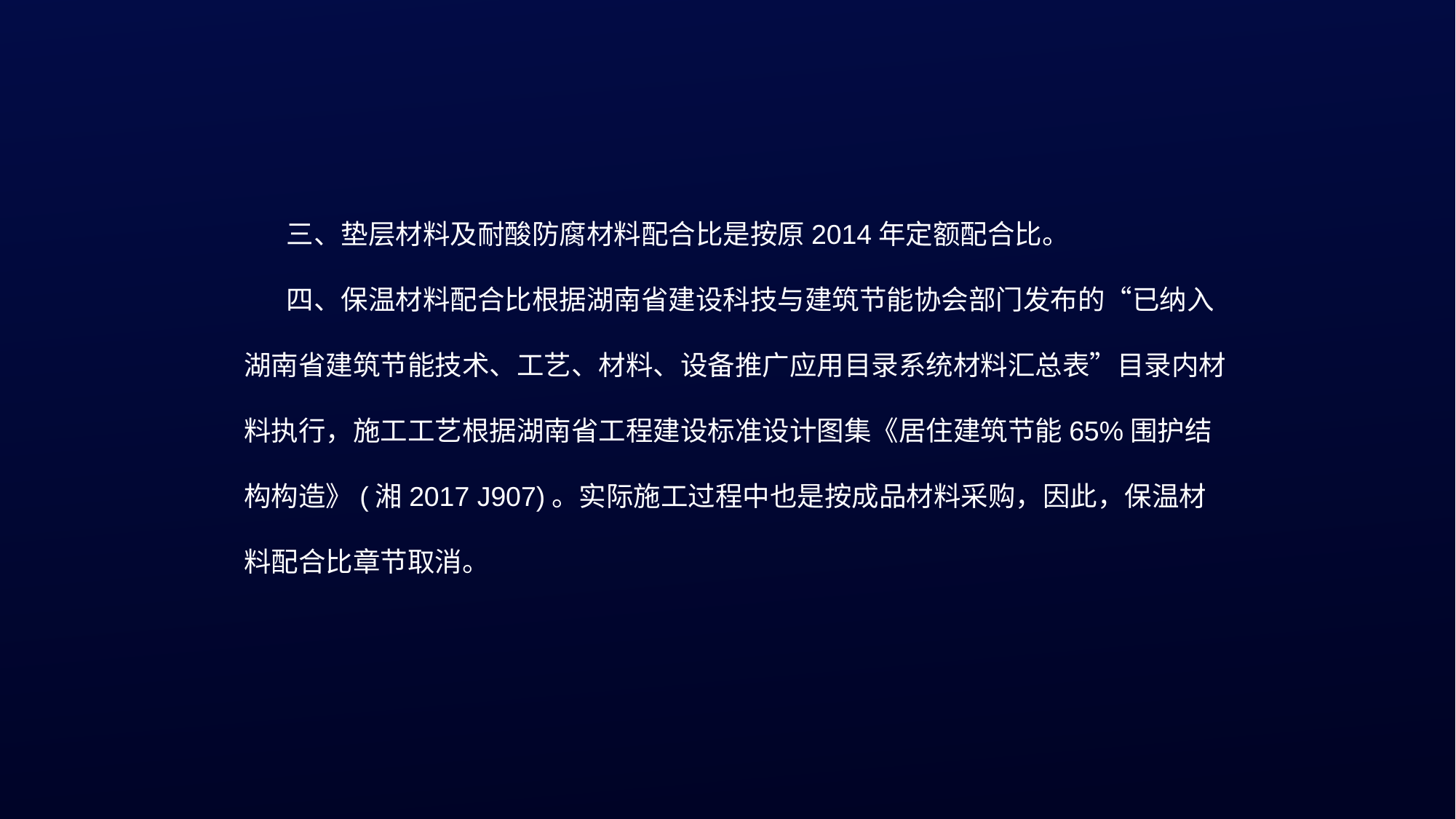

三、垫层材料及耐酸防腐材料配合比是按原2014年定额配合比。
四、保温材料配合比根据湖南省建设科技与建筑节能协会部门发布的“已纳入湖南省建筑节能技术、工艺、材料、设备推广应用目录系统材料汇总表”目录内材料执行，施工工艺根据湖南省工程建设标准设计图集《居住建筑节能65%围护结构构造》(湘2017 J907)。实际施工过程中也是按成品材料采购，因此，保温材料配合比章节取消。